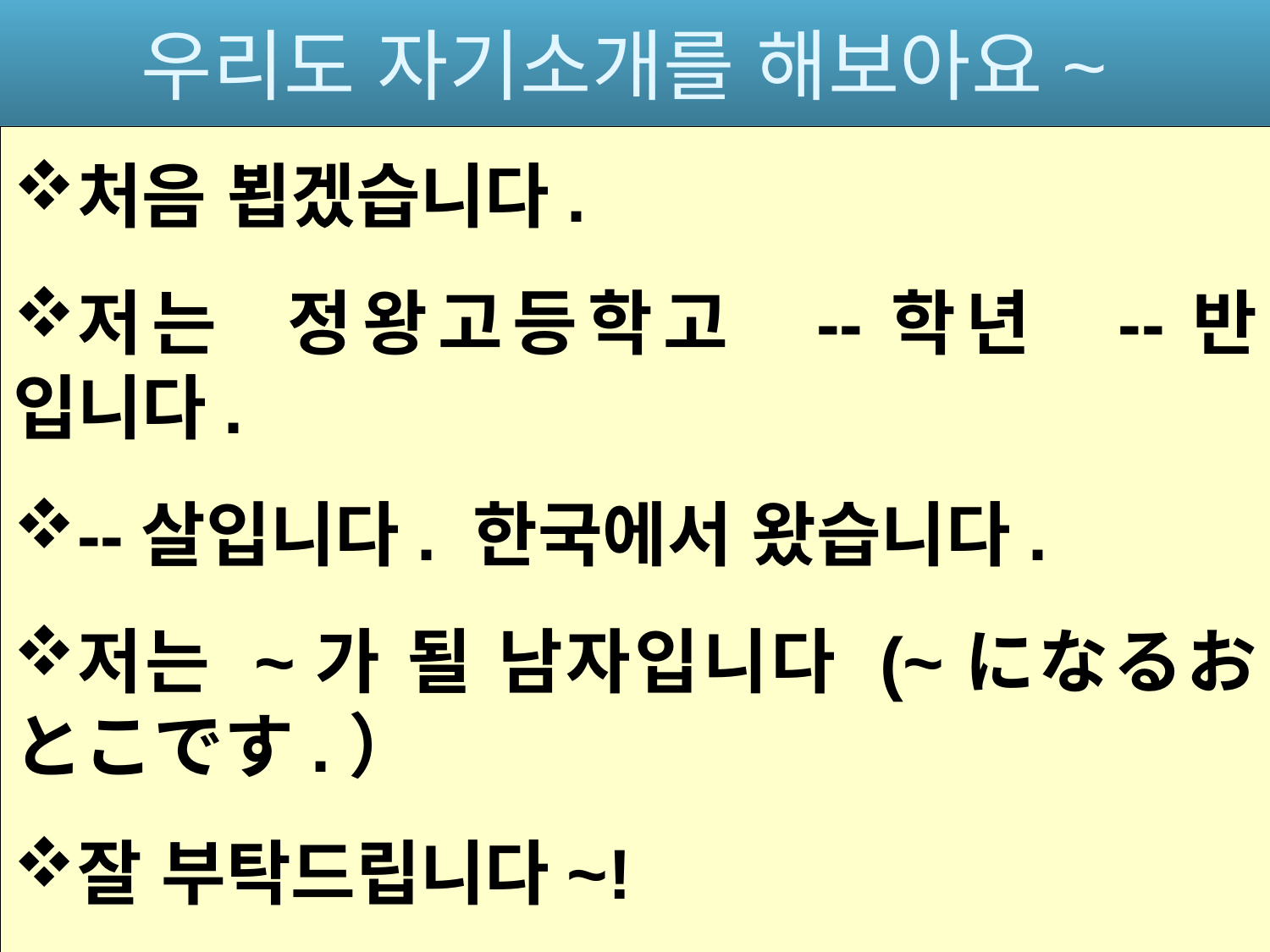

# 우리도 자기소개를 해보아요~

처음 뵙겠습니다.

저는  정왕고등학고  --학년  --반 입니다.

--살입니다. 한국에서 왔습니다.

저는 ~가 될 남자입니다 (~になるおとこです.）

잘 부탁드립니다~!